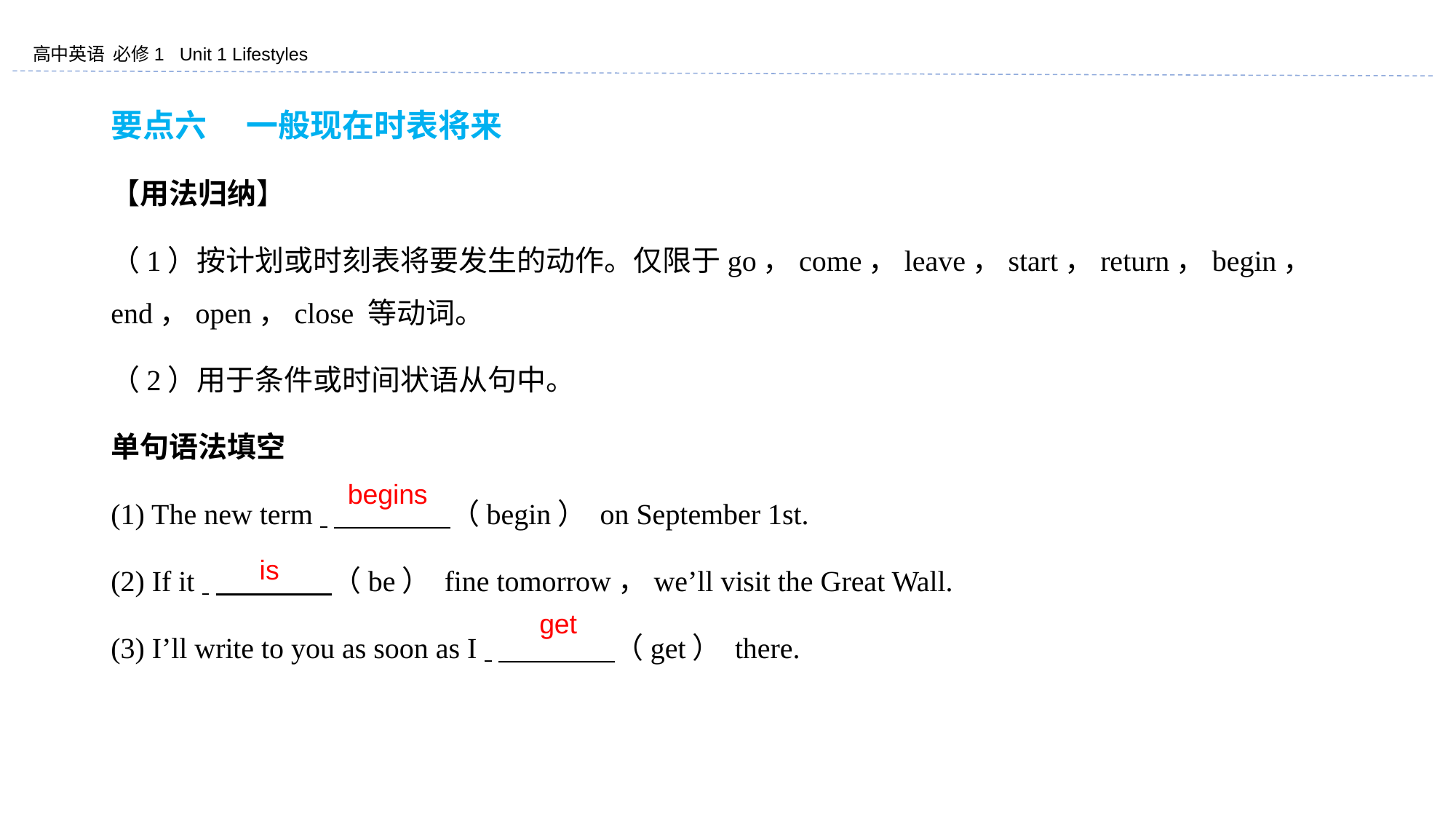

要点六 　一般现在时表将来
【用法归纳】
（1）按计划或时刻表将要发生的动作。仅限于go，come，leave，start，return，begin， end，open，close 等动词。
（2）用于条件或时间状语从句中。
单句语法填空
(1) The new term  　　　　（begin） on September 1st.
(2) If it  　　　　（be） fine tomorrow，we’ll visit the Great Wall.
(3) I’ll write to you as soon as I  　　　　（get） there.

begins
is
get